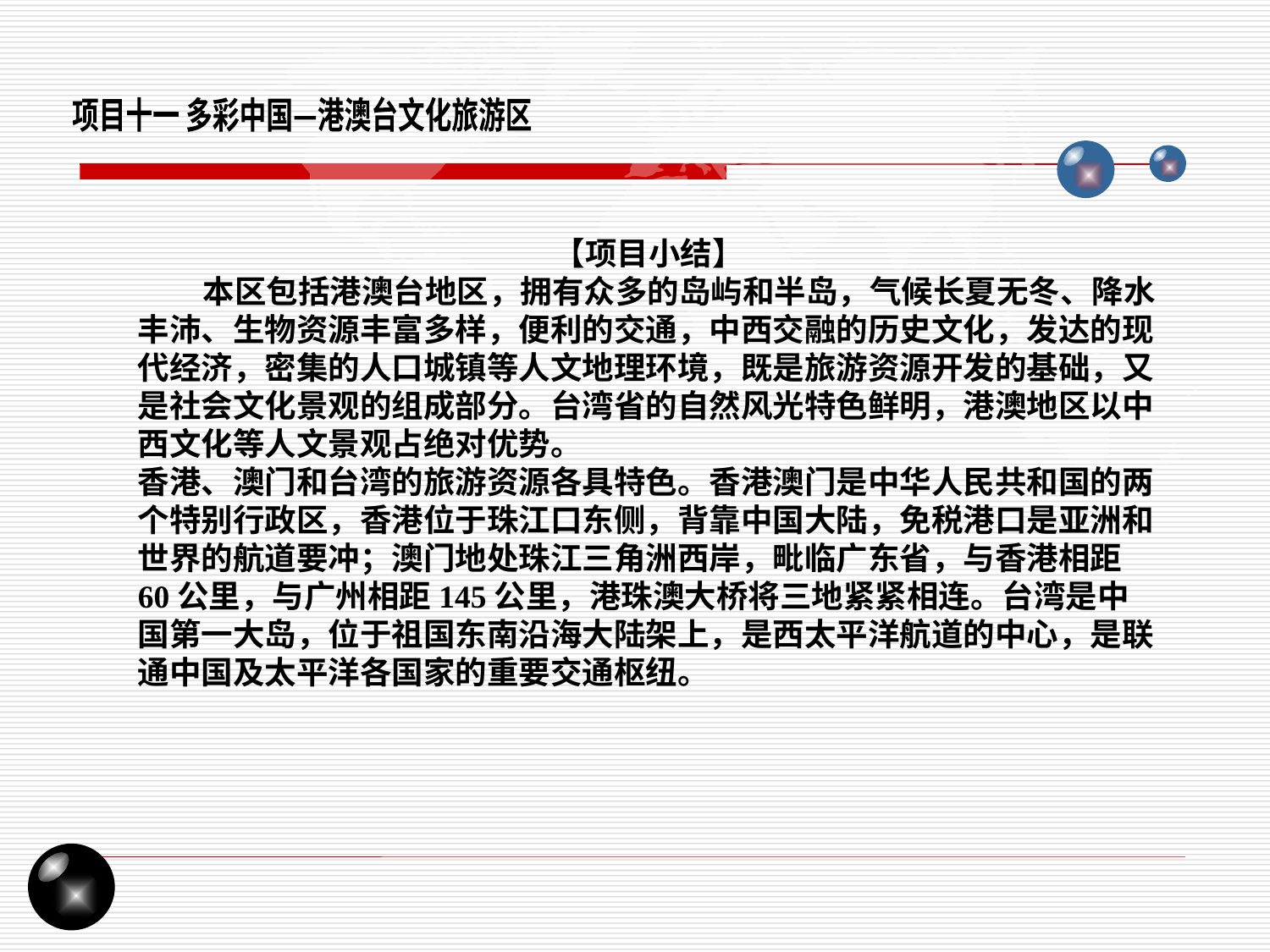

项目十一 多彩中国—港澳台文化旅游区

【项目小结】
        本区包括港澳台地区，拥有众多的岛屿和半岛，气候长夏无冬、降水丰沛、生物资源丰富多样，便利的交通，中西交融的历史文化，发达的现代经济，密集的人口城镇等人文地理环境，既是旅游资源开发的基础，又是社会文化景观的组成部分。台湾省的自然风光特色鲜明，港澳地区以中西文化等人文景观占绝对优势。
香港、澳门和台湾的旅游资源各具特色。香港澳门是中华人民共和国的两个特别行政区，香港位于珠江口东侧，背靠中国大陆，免税港口是亚洲和世界的航道要冲；澳门地处珠江三角洲西岸，毗临广东省，与香港相距60公里，与广州相距145公里，港珠澳大桥将三地紧紧相连。台湾是中国第一大岛，位于祖国东南沿海大陆架上，是西太平洋航道的中心，是联通中国及太平洋各国家的重要交通枢纽。